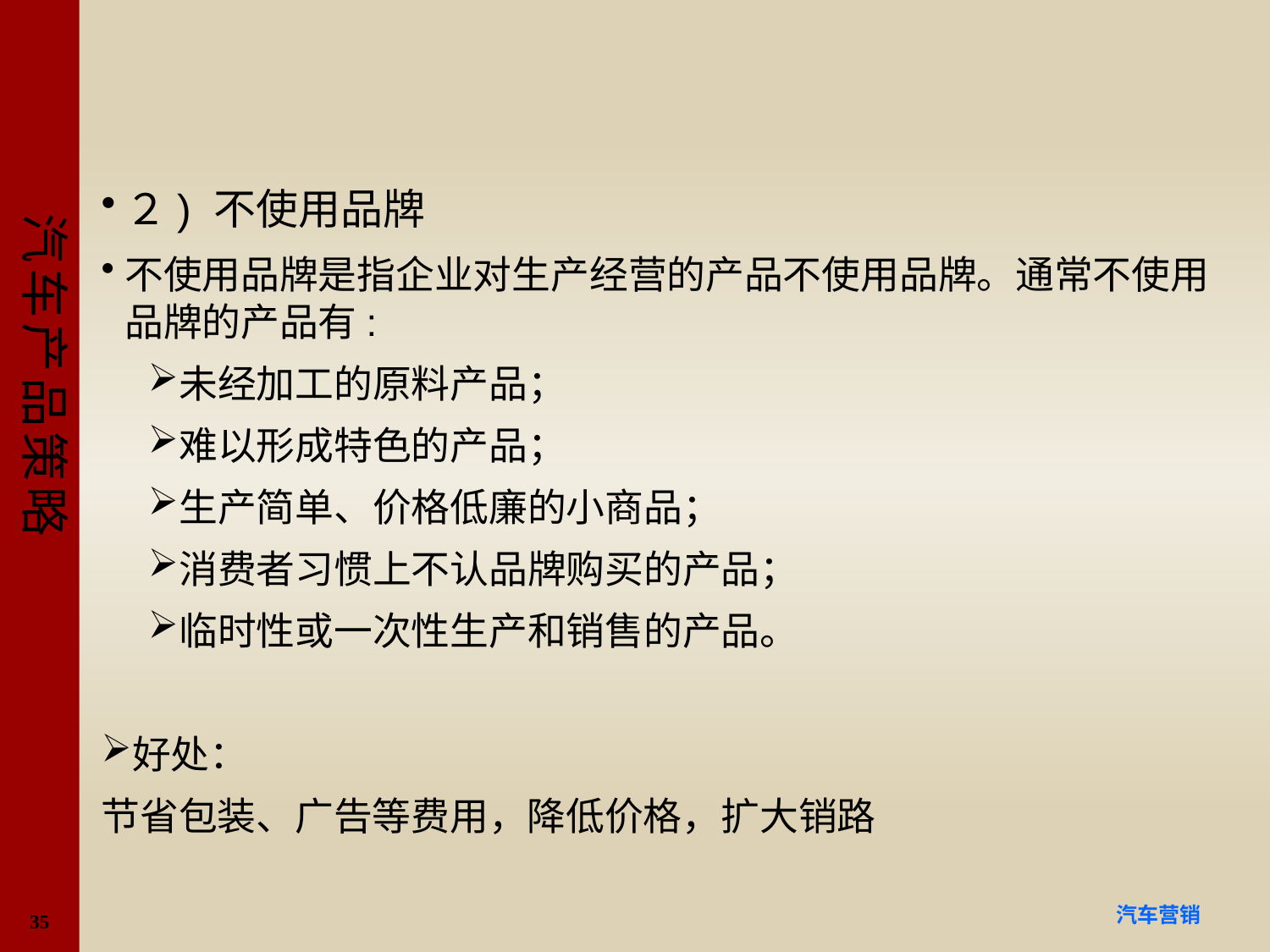

#
２) 不使用品牌
不使用品牌是指企业对生产经营的产品不使用品牌。通常不使用品牌的产品有:
未经加工的原料产品；
难以形成特色的产品；
生产简单、价格低廉的小商品；
消费者习惯上不认品牌购买的产品；
临时性或一次性生产和销售的产品。

好处：
节省包装、广告等费用，降低价格，扩大销路

35